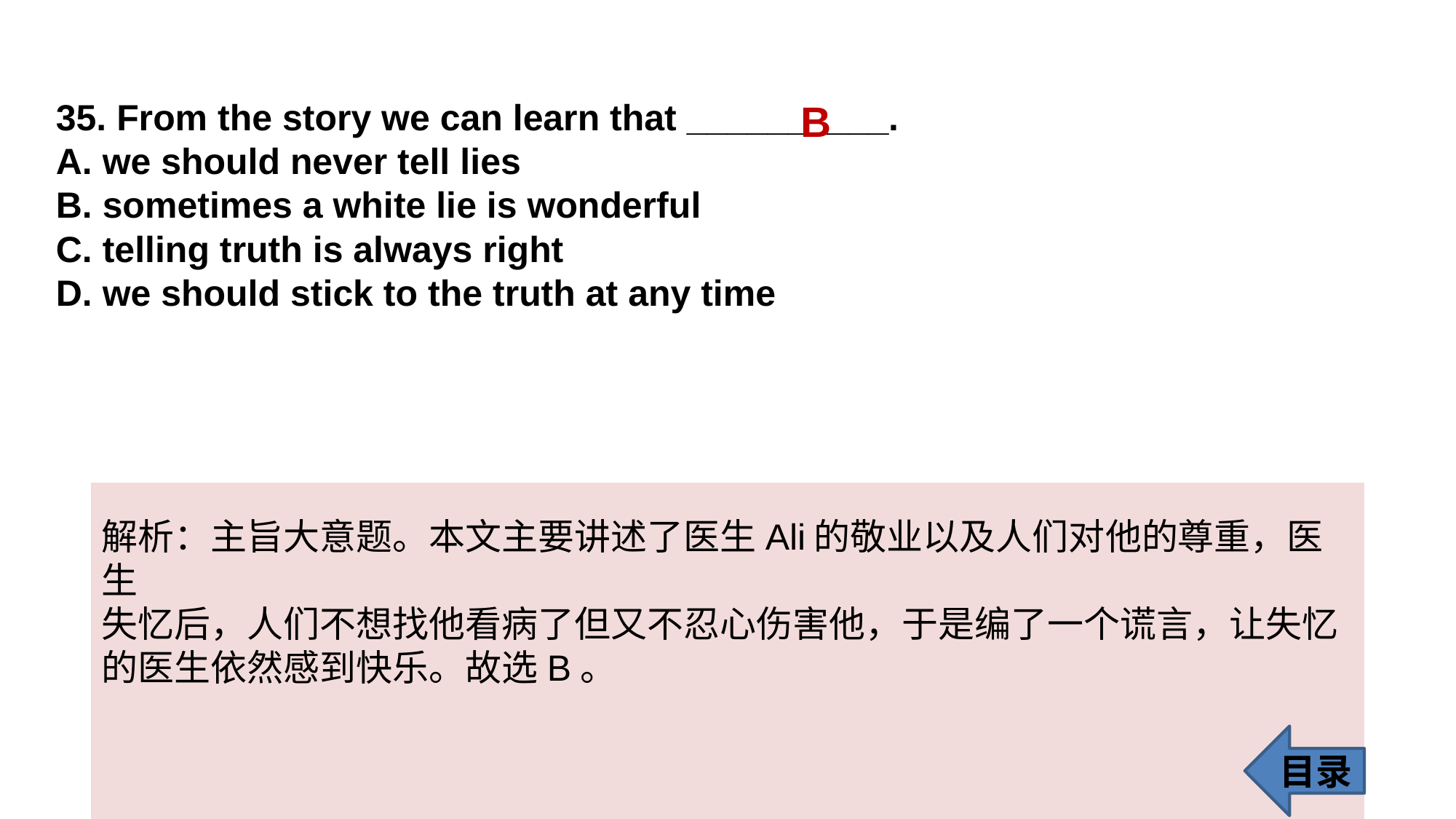

35. From the story we can learn that __________.
A. we should never tell lies
B. sometimes a white lie is wonderful
C. telling truth is always right
D. we should stick to the truth at any time
B

解析：主旨大意题。本文主要讲述了医生Ali的敬业以及人们对他的尊重，医生
失忆后，人们不想找他看病了但又不忍心伤害他，于是编了一个谎言，让失忆的医生依然感到快乐。故选B。
目录
36